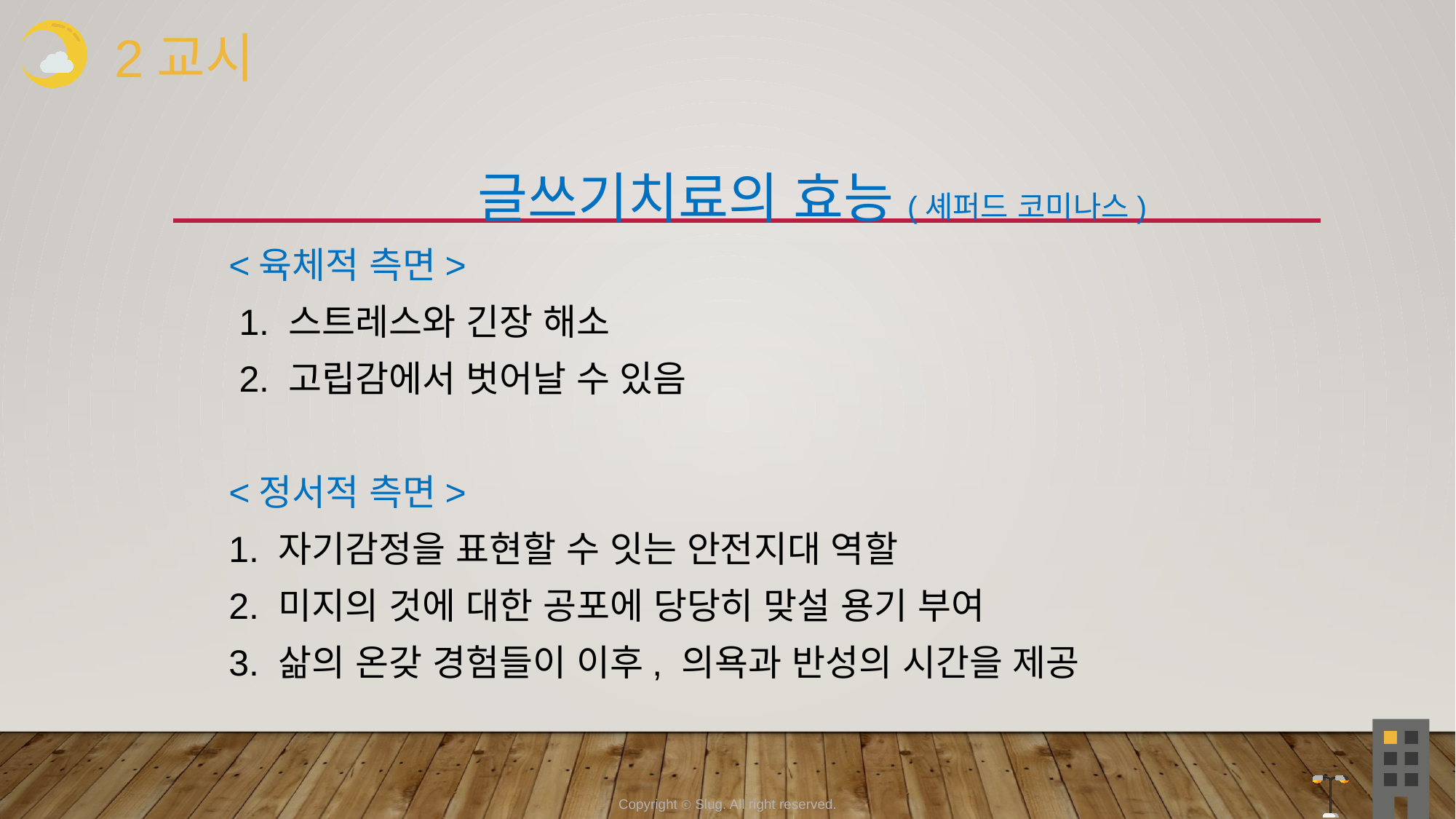

2교시

                     글쓰기치료의 효능(셰퍼드 코미나스)
  <육체적 측면>
   1. 스트레스와 긴장 해소
   2. 고립감에서 벗어날 수 있음

  <정서적 측면>
  1. 자기감정을 표현할 수 잇는 안전지대 역할
  2. 미지의 것에 대한 공포에 당당히 맞설 용기 부여
  3. 삶의 온갖 경험들이 이후, 의욕과 반성의 시간을 제공

Copyright ⓒ Slug. All right reserved.